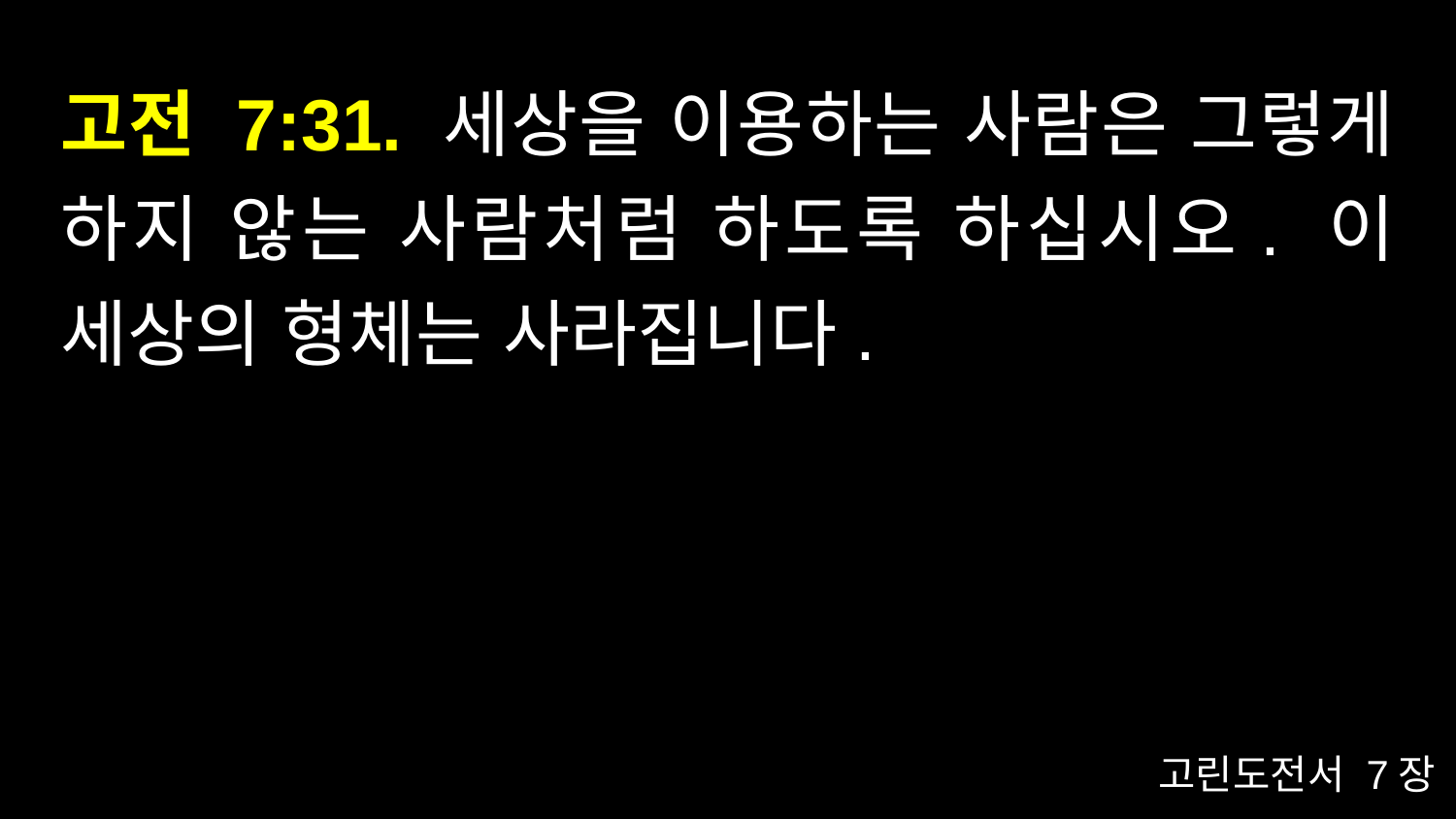

# 고전 7:31. 세상을 이용하는 사람은 그렇게 하지 않는 사람처럼 하도록 하십시오. 이 세상의 형체는 사라집니다.
고린도전서 7장